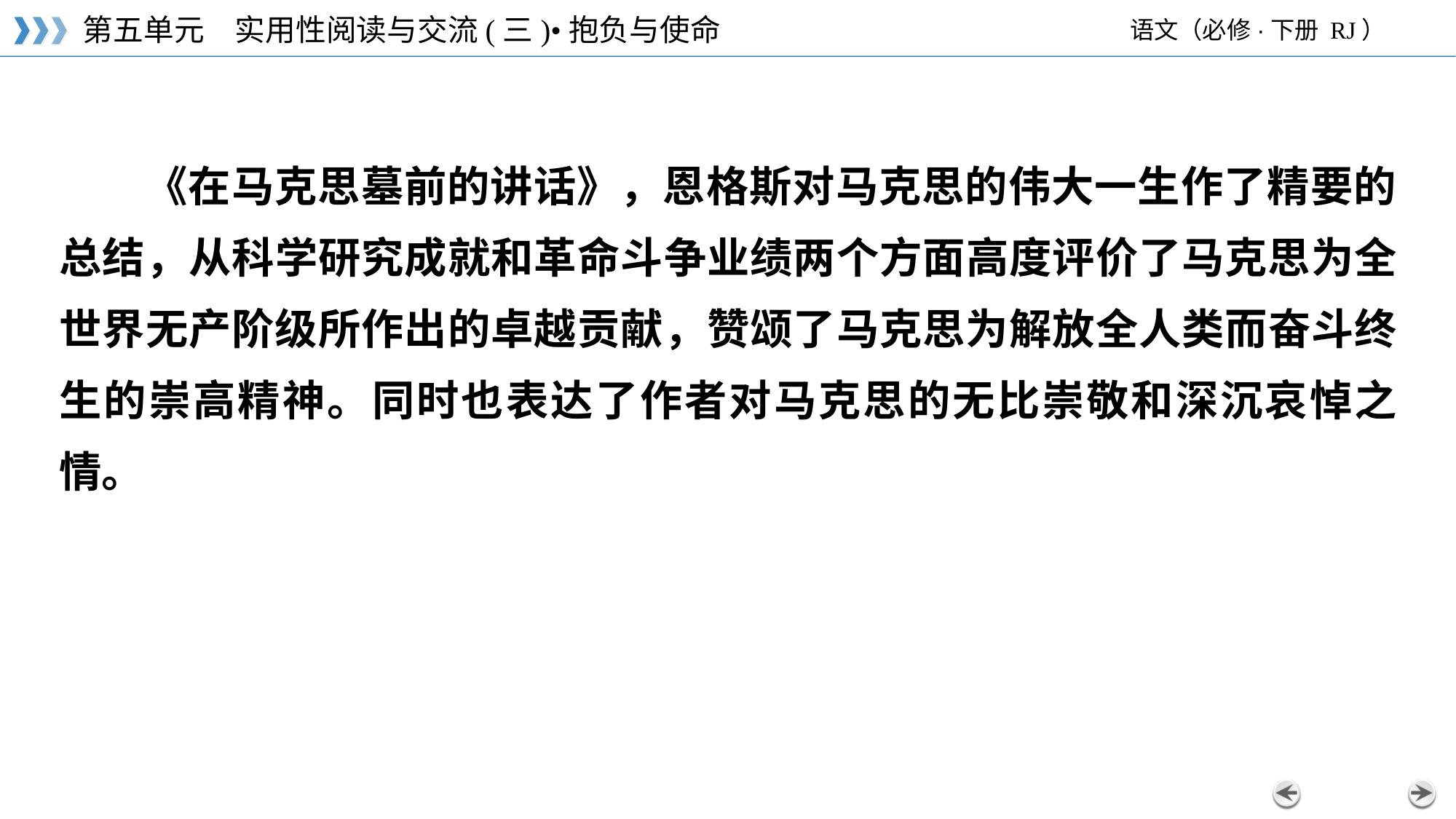

《在马克思墓前的讲话》，恩格斯对马克思的伟大一生作了精要的总结，从科学研究成就和革命斗争业绩两个方面高度评价了马克思为全世界无产阶级所作出的卓越贡献，赞颂了马克思为解放全人类而奋斗终生的崇高精神。同时也表达了作者对马克思的无比崇敬和深沉哀悼之情。